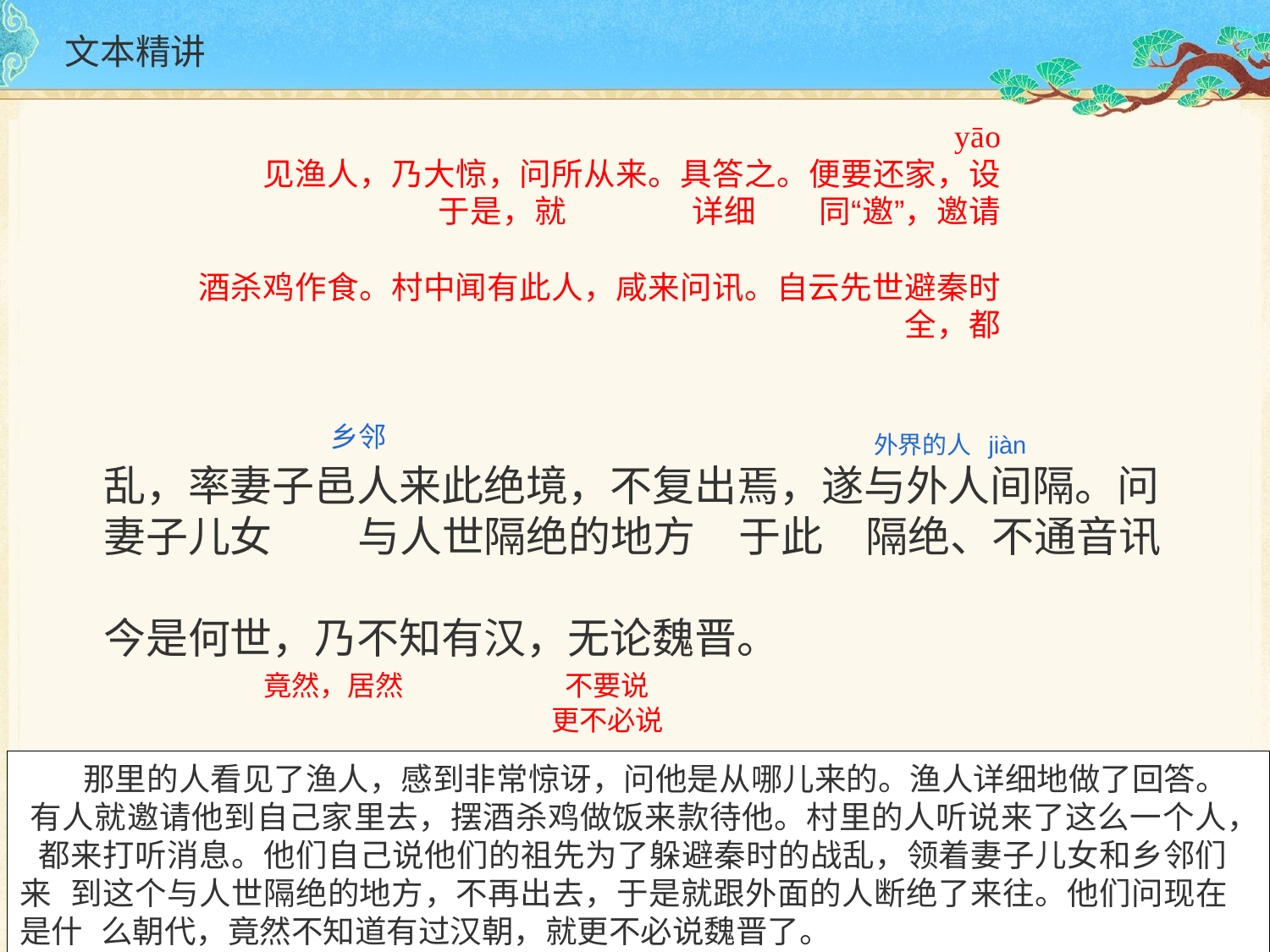

# 文本精讲
yāo
见渔人，乃大惊，问所从来。具答之。便要还家，设
于是，就	详细	同“邀”，邀请

酒杀鸡作食。村中闻有此人，咸来问讯。自云先世避秦时
全，都
外界的人 jiàn
乡邻
乱，率妻子邑人来此绝境，不复出焉，遂与外人间隔。问
妻子儿女	与人世隔绝的地方	于此	隔绝、不通音讯

今是何世，乃不知有汉，无论魏晋。
不要说  更不必说
竟然，居然

那里的人看见了渔人，感到非常惊讶，问他是从哪儿来的。渔人详细地做了回答。  有人就邀请他到自己家里去，摆酒杀鸡做饭来款待他。村里的人听说来了这么一个人，  都来打听消息。他们自己说他们的祖先为了躲避秦时的战乱，领着妻子儿女和乡邻们来  到这个与人世隔绝的地方，不再出去，于是就跟外面的人断绝了来往。他们问现在是什  么朝代，竟然不知道有过汉朝，就更不必说魏晋了。